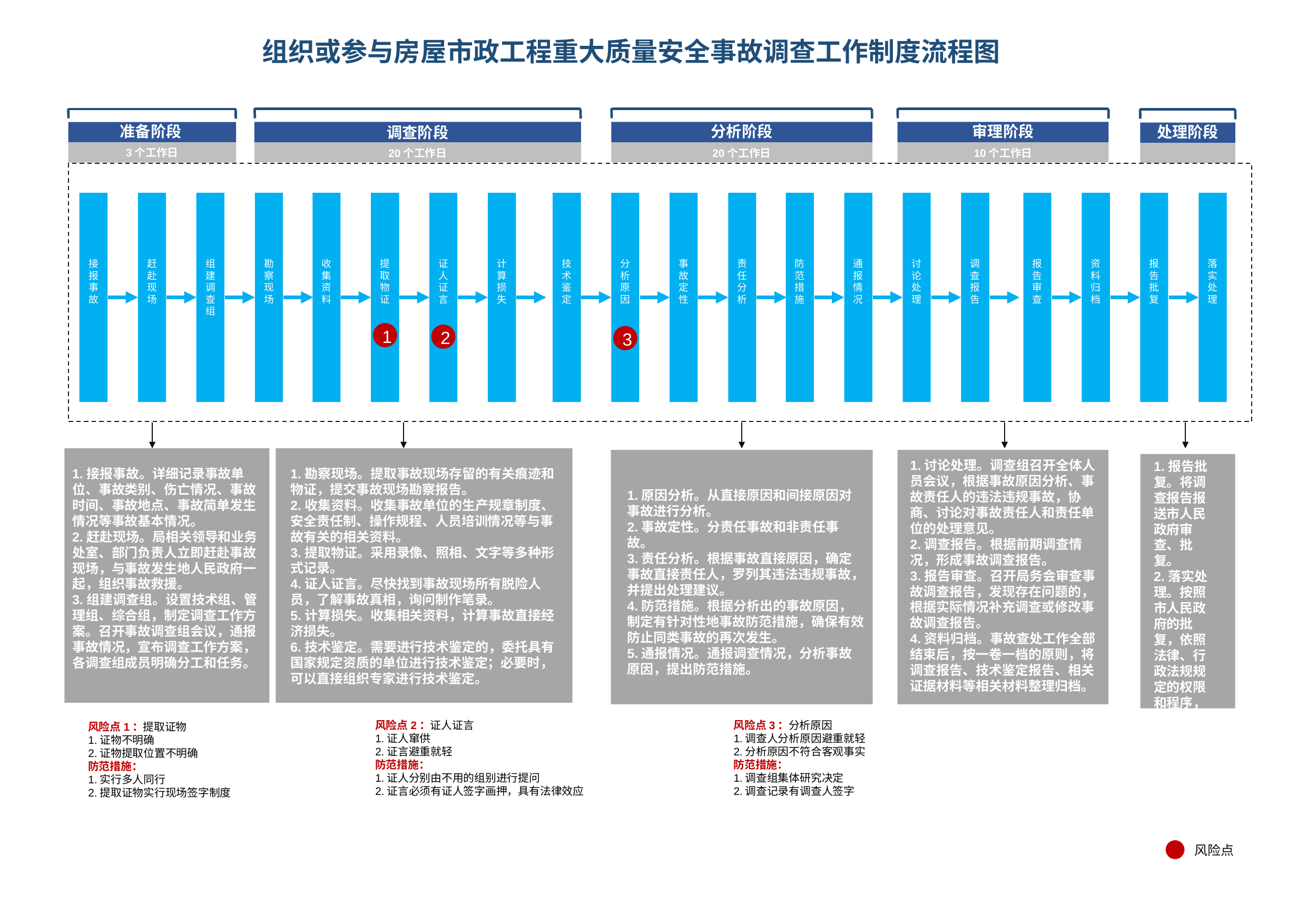

# 组织或参与房屋市政工程重大质量安全事故调查工作制度流程图
调查阶段

20个工作日
分析阶段

20个工作日
审理阶段

10个工作日
准备阶段

3个工作日
处理阶段

接报事故
赶赴现场
组建调查组
勘察现场
收集资料
提取物证
证人证言
计算损失
技术鉴定
分析原因
事故定性
责任分析
防范措施
通报情况
讨论处理
调查报告
报告审查
资料归档
报告批复
落实处理
1

2

3

1.讨论处理。调查组召开全体人员会议，根据事故原因分析、事故责任人的违法违规事故，协商、讨论对事故责任人和责任单位的处理意见。
2.调查报告。根据前期调查情况，形成事故调查报告。
3.报告审查。召开局务会审查事故调查报告，发现存在问题的，根据实际情况补充调查或修改事故调查报告。
4.资料归档。事故查处工作全部结束后，按一卷一档的原则，将调查报告、技术鉴定报告、相关证据材料等相关材料整理归档。

1.报告批复。将调查报告报送市人民政府审查、批复。
2.落实处理。按照市人民政府的批复，依照法律、行政法规规定的权限和程序，分别处理
1.接报事故。详细记录事故单位、事故类别、伤亡情况、事故时间、事故地点、事故简单发生情况等事故基本情况。
2.赶赴现场。局相关领导和业务处室、部门负责人立即赶赴事故现场，与事故发生地人民政府一起，组织事故救援。
3.组建调查组。设置技术组、管理组、综合组，制定调查工作方案。召开事故调查组会议，通报事故情况，宣布调查工作方案，各调查组成员明确分工和任务。
1.勘察现场。提取事故现场存留的有关痕迹和物证，提交事故现场勘察报告。
2.收集资料。收集事故单位的生产规章制度、安全责任制、操作规程、人员培训情况等与事故有关的相关资料。
3.提取物证。采用录像、照相、文字等多种形式记录。
4.证人证言。尽快找到事故现场所有脱险人员，了解事故真相，询问制作笔录。
5.计算损失。收集相关资料，计算事故直接经济损失。
6.技术鉴定。需要进行技术鉴定的，委托具有国家规定资质的单位进行技术鉴定；必要时，可以直接组织专家进行技术鉴定。
1.原因分析。从直接原因和间接原因对事故进行分析。
2.事故定性。分责任事故和非责任事故。
3.责任分析。根据事故直接原因，确定事故直接责任人，罗列其违法违规事故，并提出处理建议。
4.防范措施。根据分析出的事故原因，制定有针对性地事故防范措施，确保有效防止同类事故的再次发生。
5.通报情况。通报调查情况，分析事故原因，提出防范措施。
风险点2：证人证言
1.证人窜供
2.证言避重就轻
防范措施：
1.证人分别由不用的组别进行提问
2.证言必须有证人签字画押，具有法律效应

风险点3：分析原因
1.调查人分析原因避重就轻
2.分析原因不符合客观事实
防范措施：
1.调查组集体研究决定
2.调查记录有调查人签字

风险点1：提取证物
1.证物不明确
2.证物提取位置不明确
防范措施：
1.实行多人同行
2.提取证物实行现场签字制度
风险点